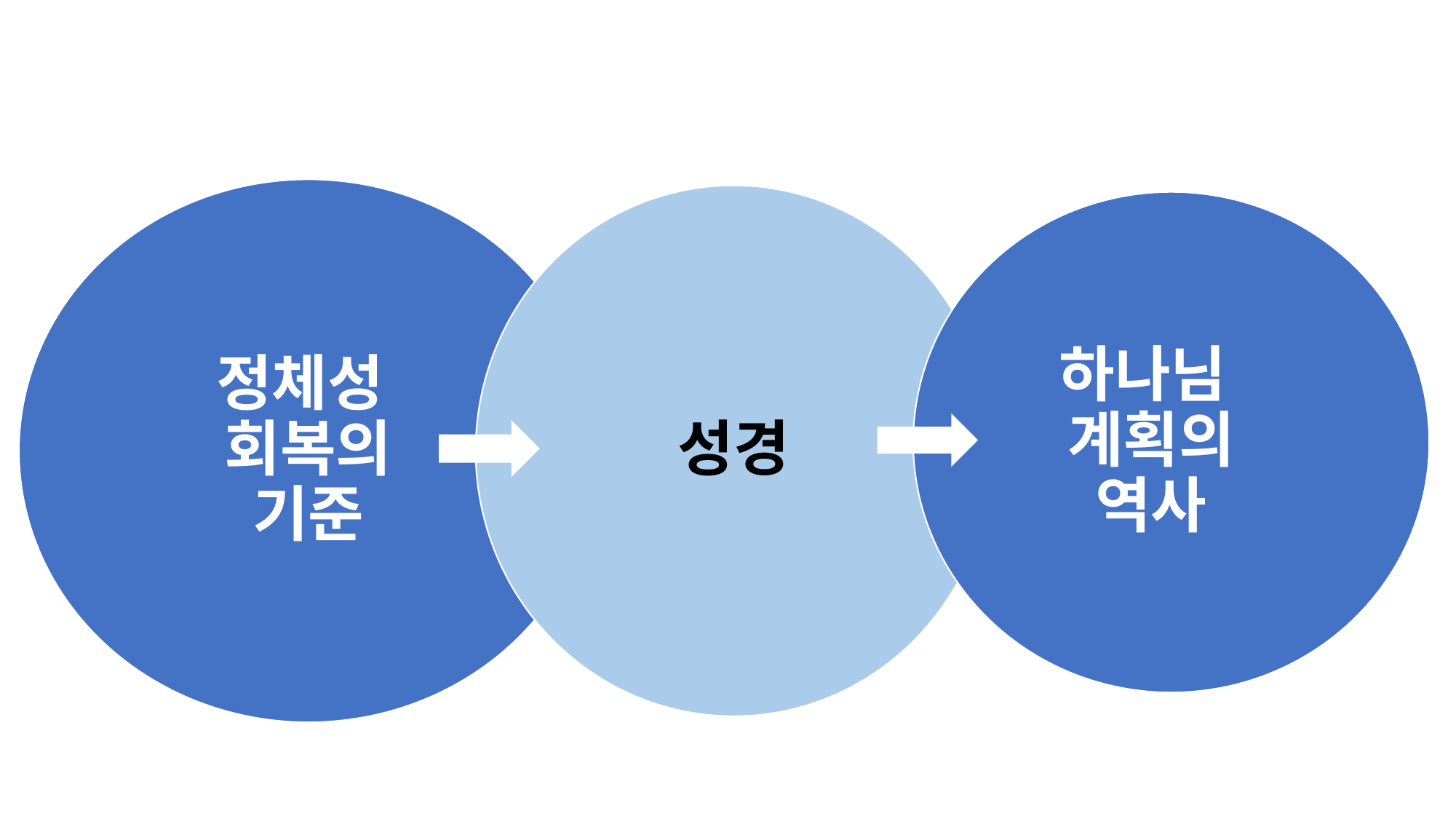

정체성
회복의
기준
성경

하나님
계획의 역사